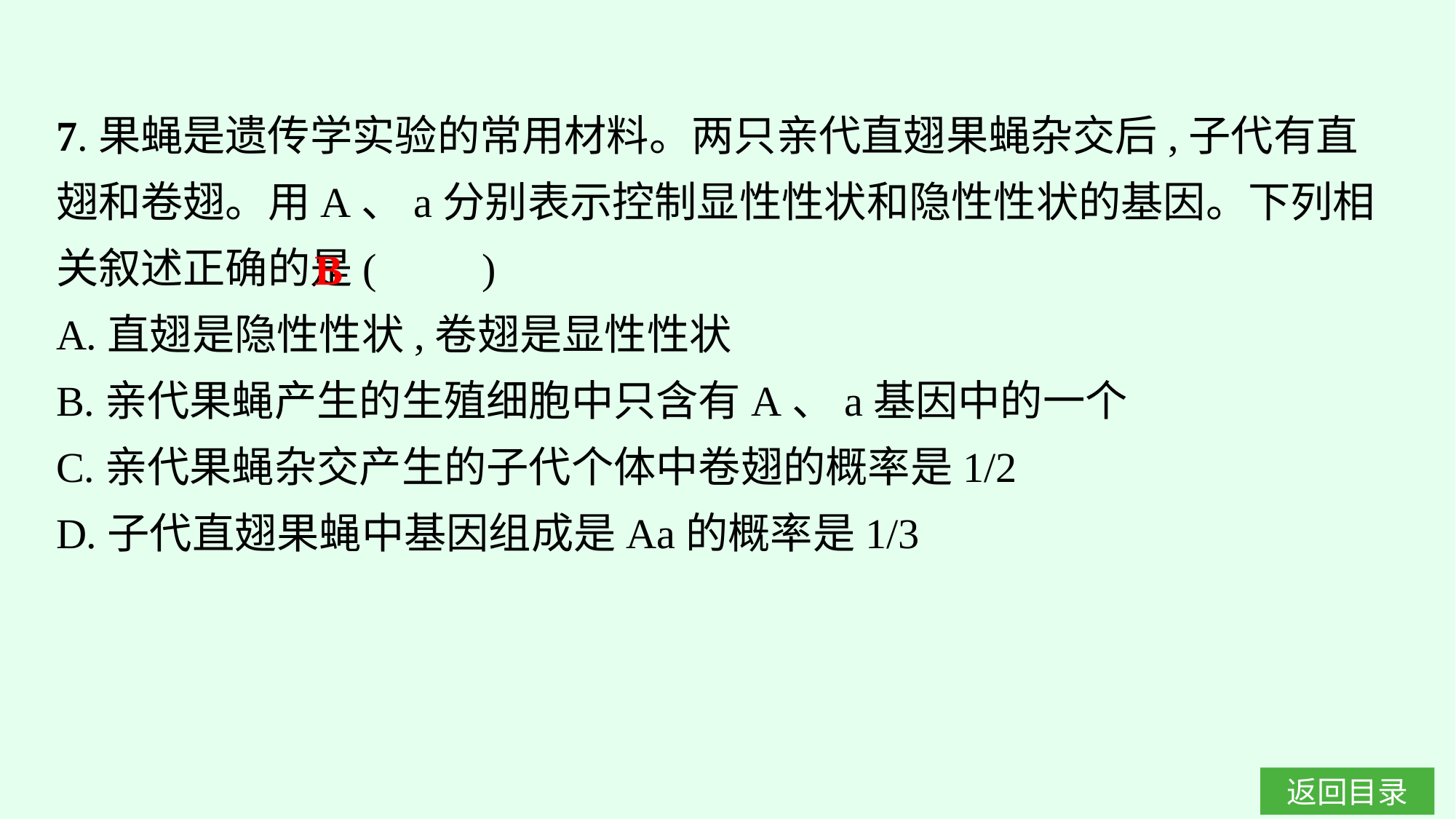

7.果蝇是遗传学实验的常用材料。两只亲代直翅果蝇杂交后,子代有直翅和卷翅。用A、a分别表示控制显性性状和隐性性状的基因。下列相关叙述正确的是(　　)
A.直翅是隐性性状,卷翅是显性性状
B.亲代果蝇产生的生殖细胞中只含有A、a基因中的一个
C.亲代果蝇杂交产生的子代个体中卷翅的概率是1/2
D.子代直翅果蝇中基因组成是Aa的概率是1/3
B